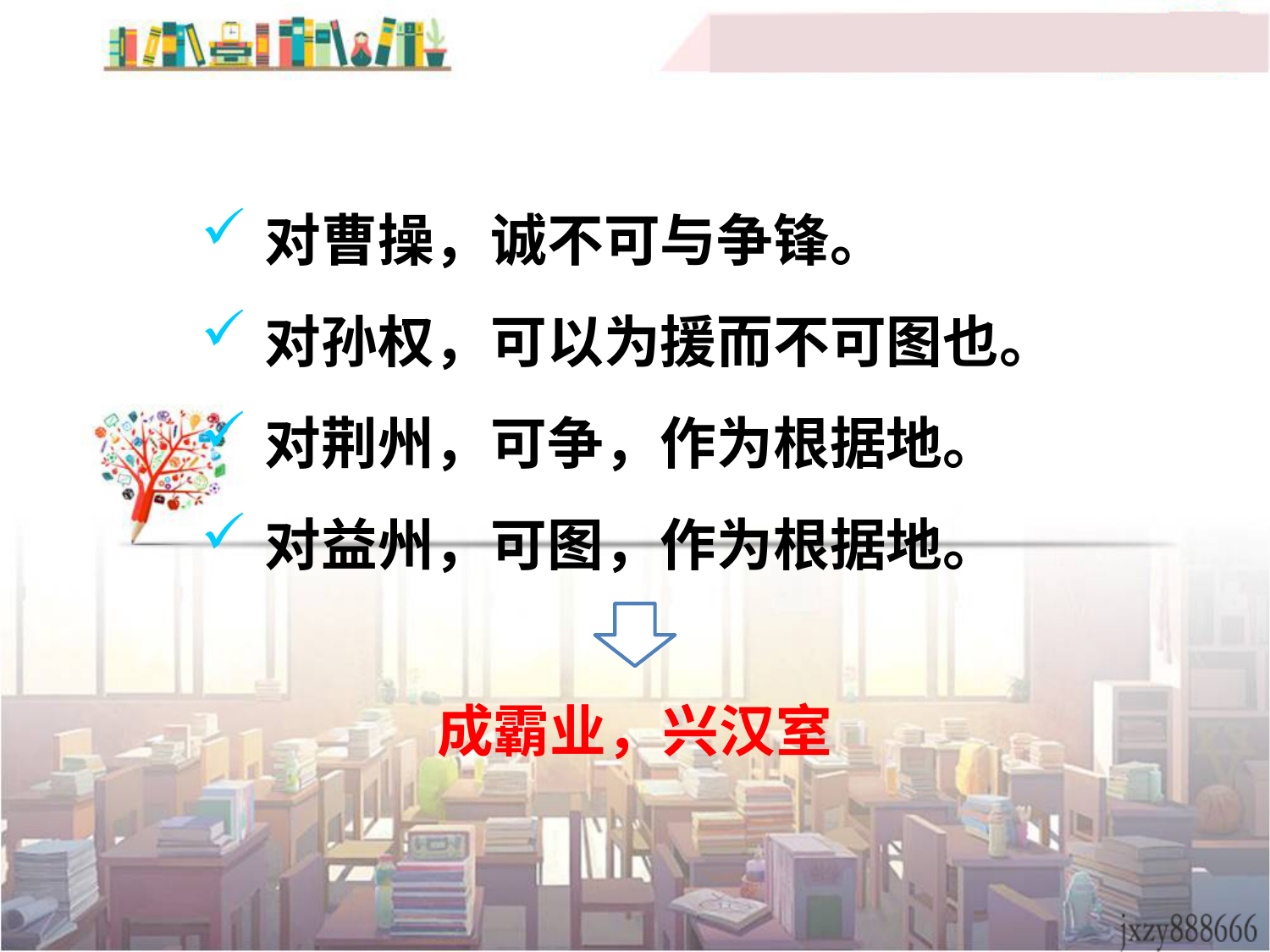

对曹操，诚不可与争锋。
对孙权，可以为援而不可图也。
对荆州，可争，作为根据地。
对益州，可图，作为根据地。

成霸业，兴汉室